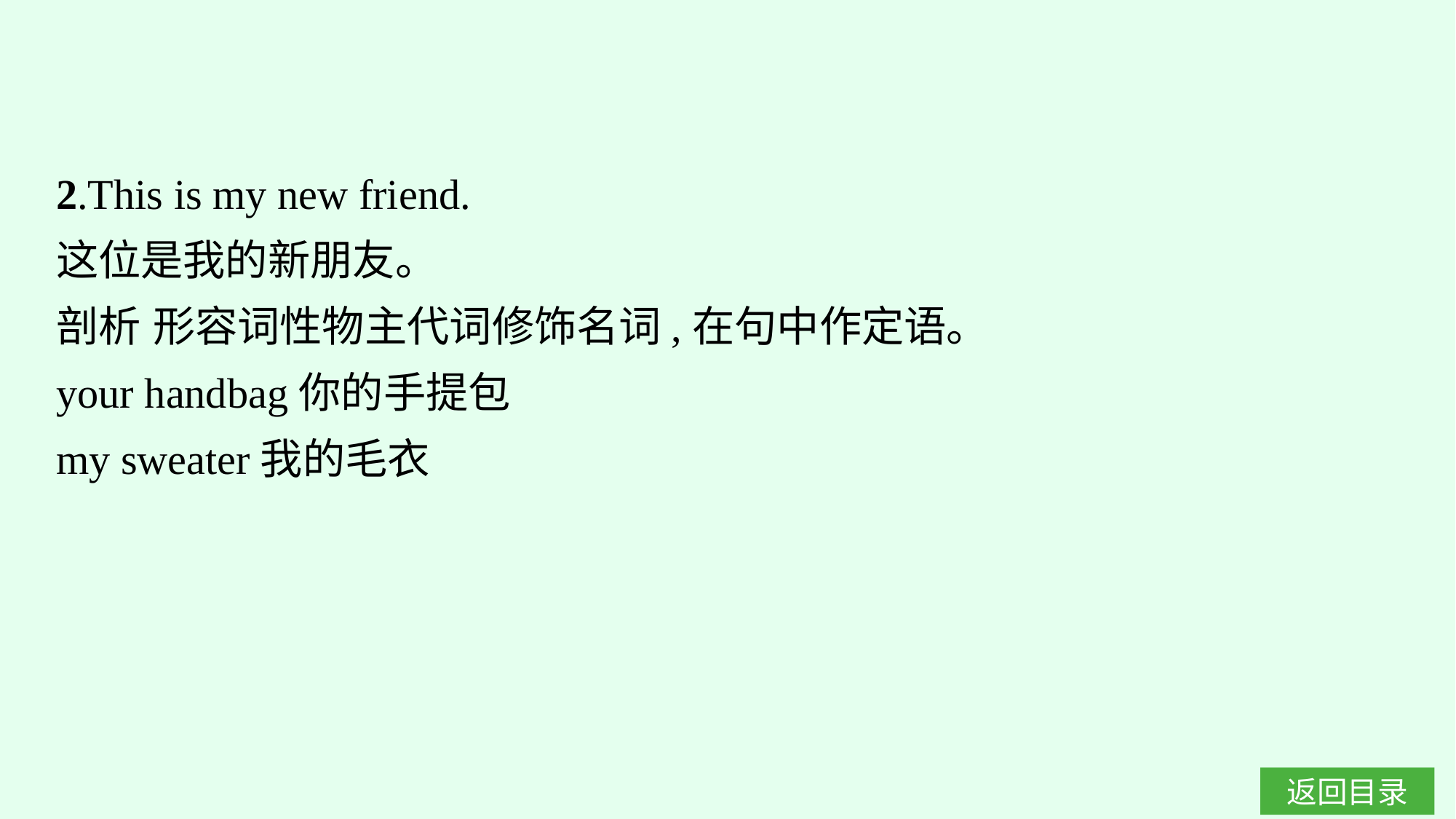

2.This is my new friend.
这位是我的新朋友。
剖析 形容词性物主代词修饰名词,在句中作定语。
your handbag你的手提包
my sweater我的毛衣